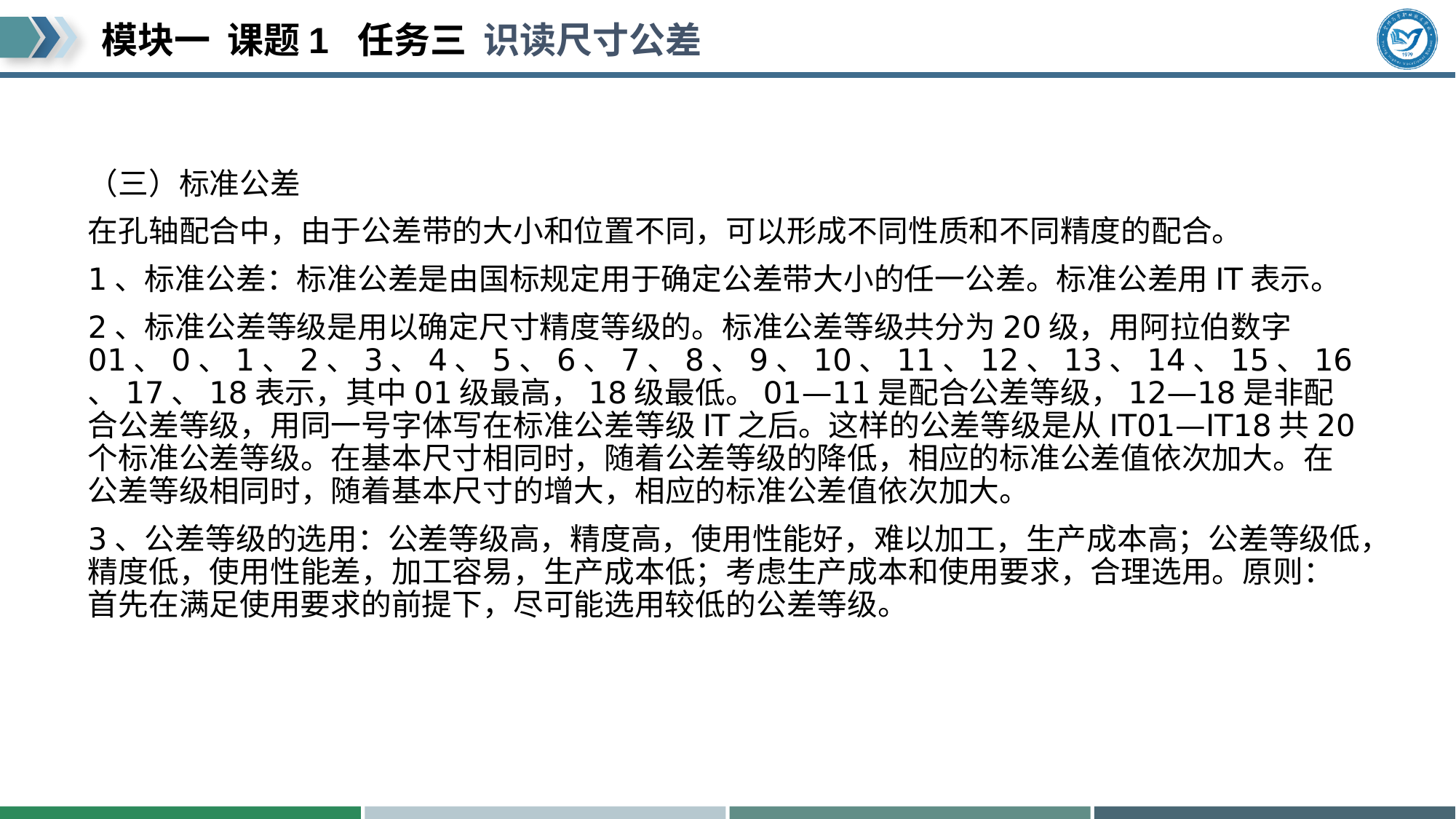

#
（三）标准公差
在孔轴配合中，由于公差带的大小和位置不同，可以形成不同性质和不同精度的配合。
1、标准公差：标准公差是由国标规定用于确定公差带大小的任一公差。标准公差用IT表示。
2、标准公差等级是用以确定尺寸精度等级的。标准公差等级共分为20级，用阿拉伯数字01、0、1、2、3、4、5、6、7、8、9、10、11、12、13、14、15、16、17、18表示，其中01级最高，18级最低。01—11是配合公差等级，12—18是非配合公差等级，用同一号字体写在标准公差等级IT之后。这样的公差等级是从IT01—IT18共20个标准公差等级。在基本尺寸相同时，随着公差等级的降低，相应的标准公差值依次加大。在公差等级相同时，随着基本尺寸的增大，相应的标准公差值依次加大。
3、公差等级的选用：公差等级高，精度高，使用性能好，难以加工，生产成本高；公差等级低，精度低，使用性能差，加工容易，生产成本低；考虑生产成本和使用要求，合理选用。原则：首先在满足使用要求的前提下，尽可能选用较低的公差等级。